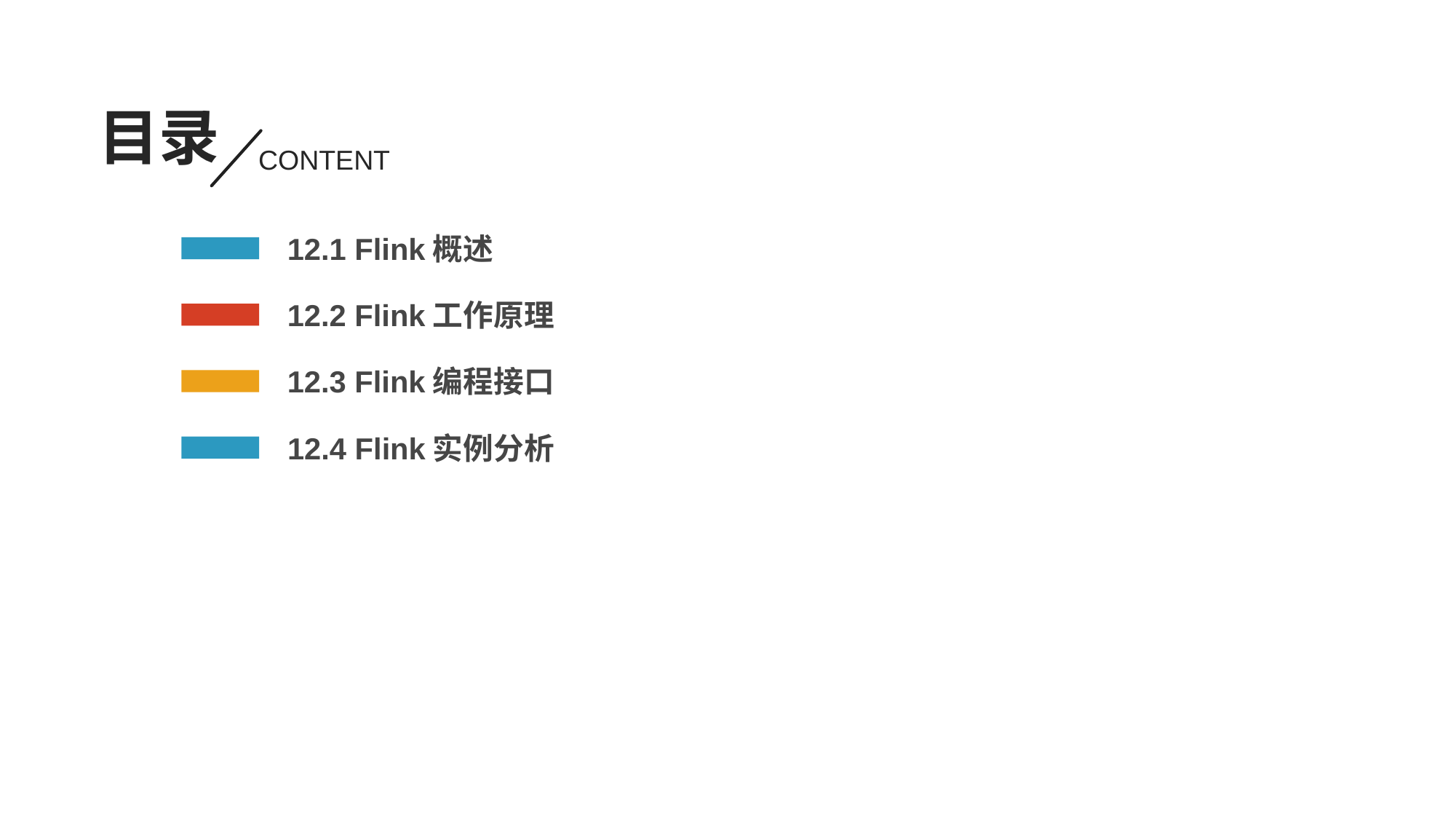

目录
CONTENT
12.1 Flink概述

12.2 Flink工作原理

12.3 Flink编程接口

12.4 Flink实例分析